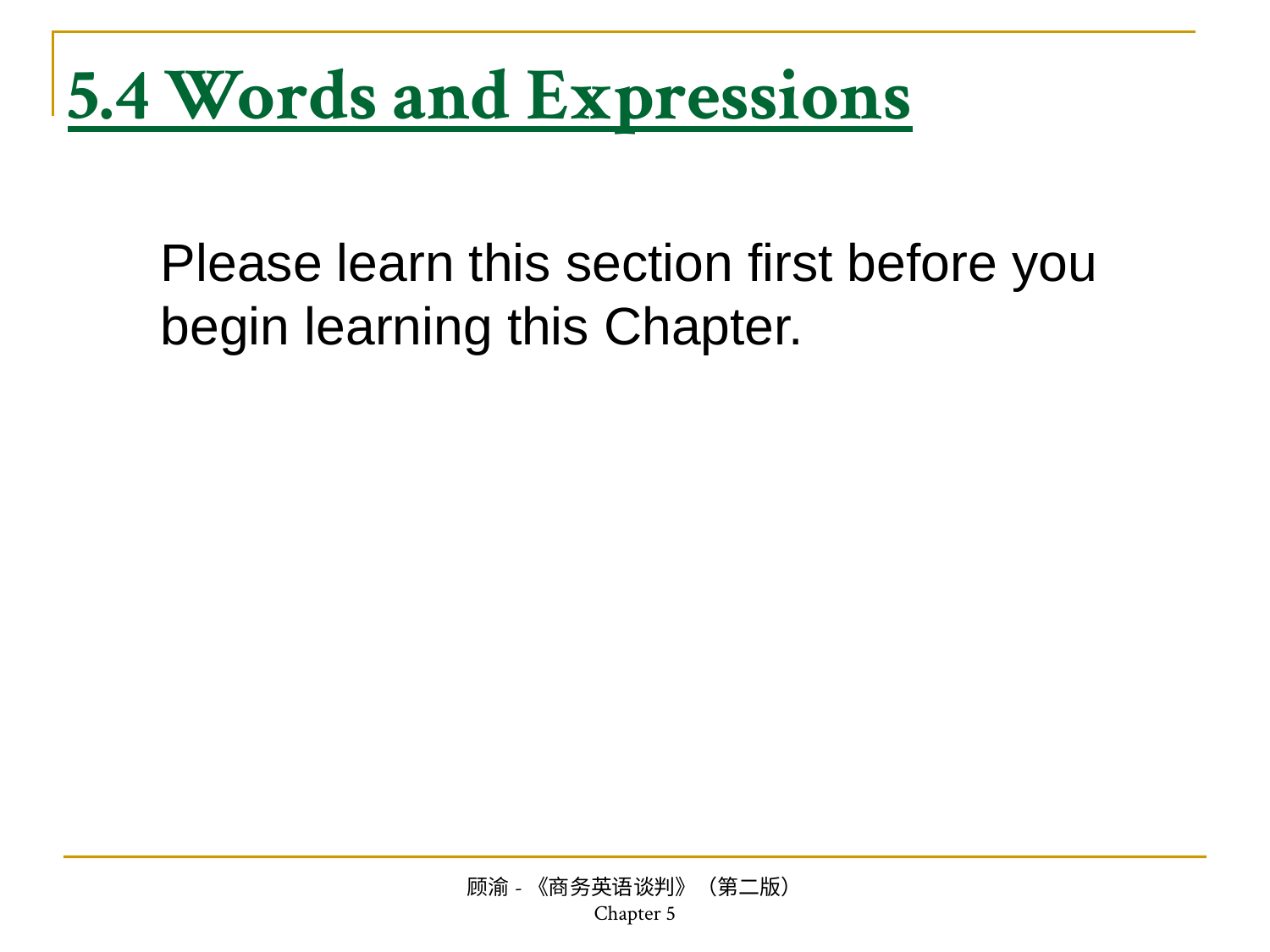

# 5.4 Words and Expressions
	Please learn this section first before you begin learning this Chapter.

4
顾渝-《商务英语谈判》（第二版） Chapter 5